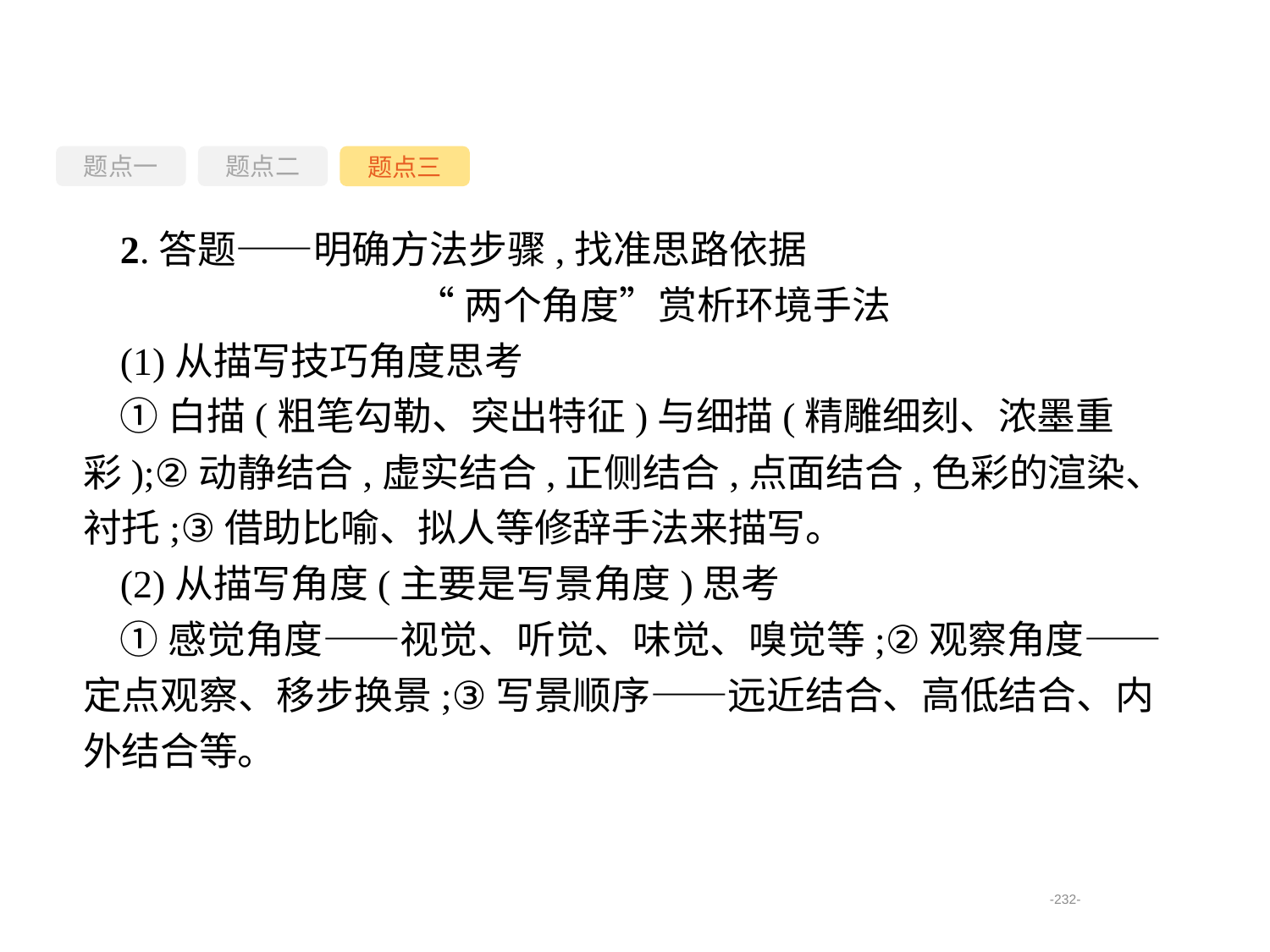

题点一
题点三
题点二
2.答题——明确方法步骤,找准思路依据
“两个角度”赏析环境手法
(1)从描写技巧角度思考
①白描(粗笔勾勒、突出特征)与细描(精雕细刻、浓墨重彩);②动静结合,虚实结合,正侧结合,点面结合,色彩的渲染、衬托;③借助比喻、拟人等修辞手法来描写。
(2)从描写角度(主要是写景角度)思考
①感觉角度——视觉、听觉、味觉、嗅觉等;②观察角度——定点观察、移步换景;③写景顺序——远近结合、高低结合、内外结合等。
-232-